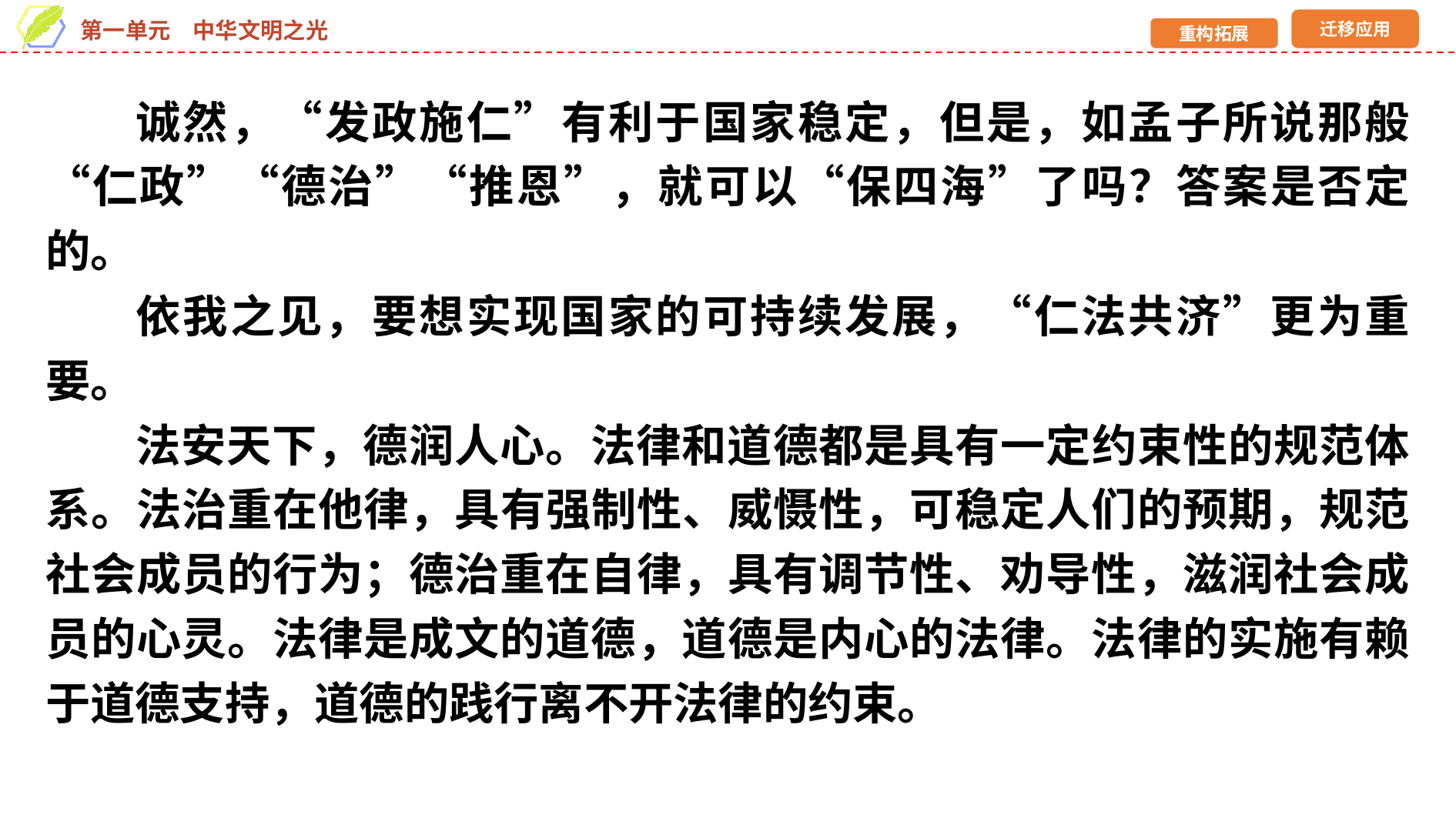

诚然，“发政施仁”有利于国家稳定，但是，如孟子所说那般“仁政”“德治”“推恩”，就可以“保四海”了吗？答案是否定的。
依我之见，要想实现国家的可持续发展，“仁法共济”更为重要。
法安天下，德润人心。法律和道德都是具有一定约束性的规范体系。法治重在他律，具有强制性、威慑性，可稳定人们的预期，规范社会成员的行为；德治重在自律，具有调节性、劝导性，滋润社会成员的心灵。法律是成文的道德，道德是内心的法律。法律的实施有赖于道德支持，道德的践行离不开法律的约束。